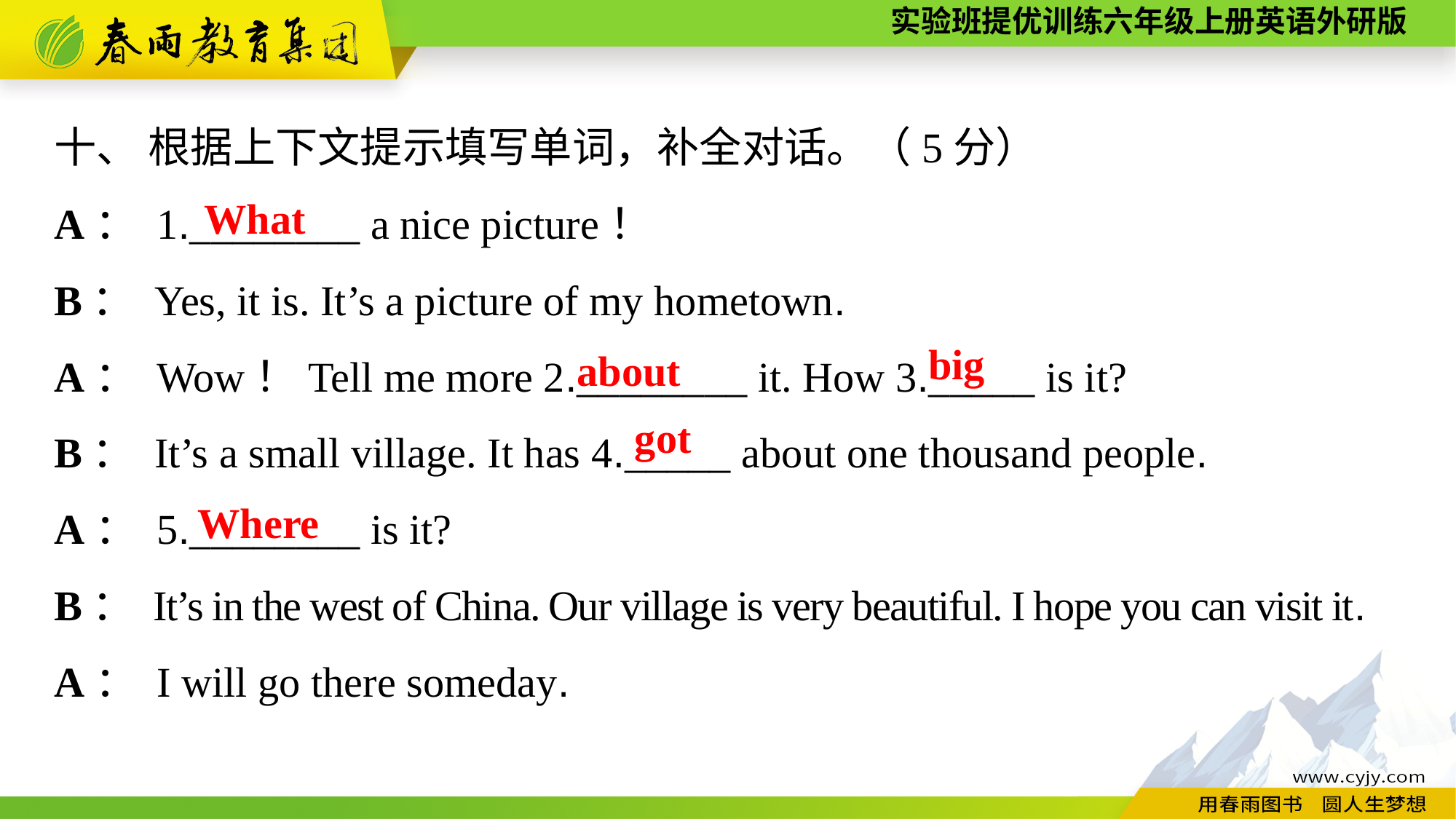

十、 根据上下文提示填写单词，补全对话。（5分）
A： 1.________ a nice picture！
B： Yes, it is. It’s a picture of my hometown.
A： Wow！Tell me more 2.________ it. How 3._____ is it?
B： It’s a small village. It has 4._____ about one thousand people.
A： 5.________ is it?
B： It’s in the west of China. Our village is very beautiful. I hope you can visit it.
A： I will go there someday.
What
big
about
got
Where